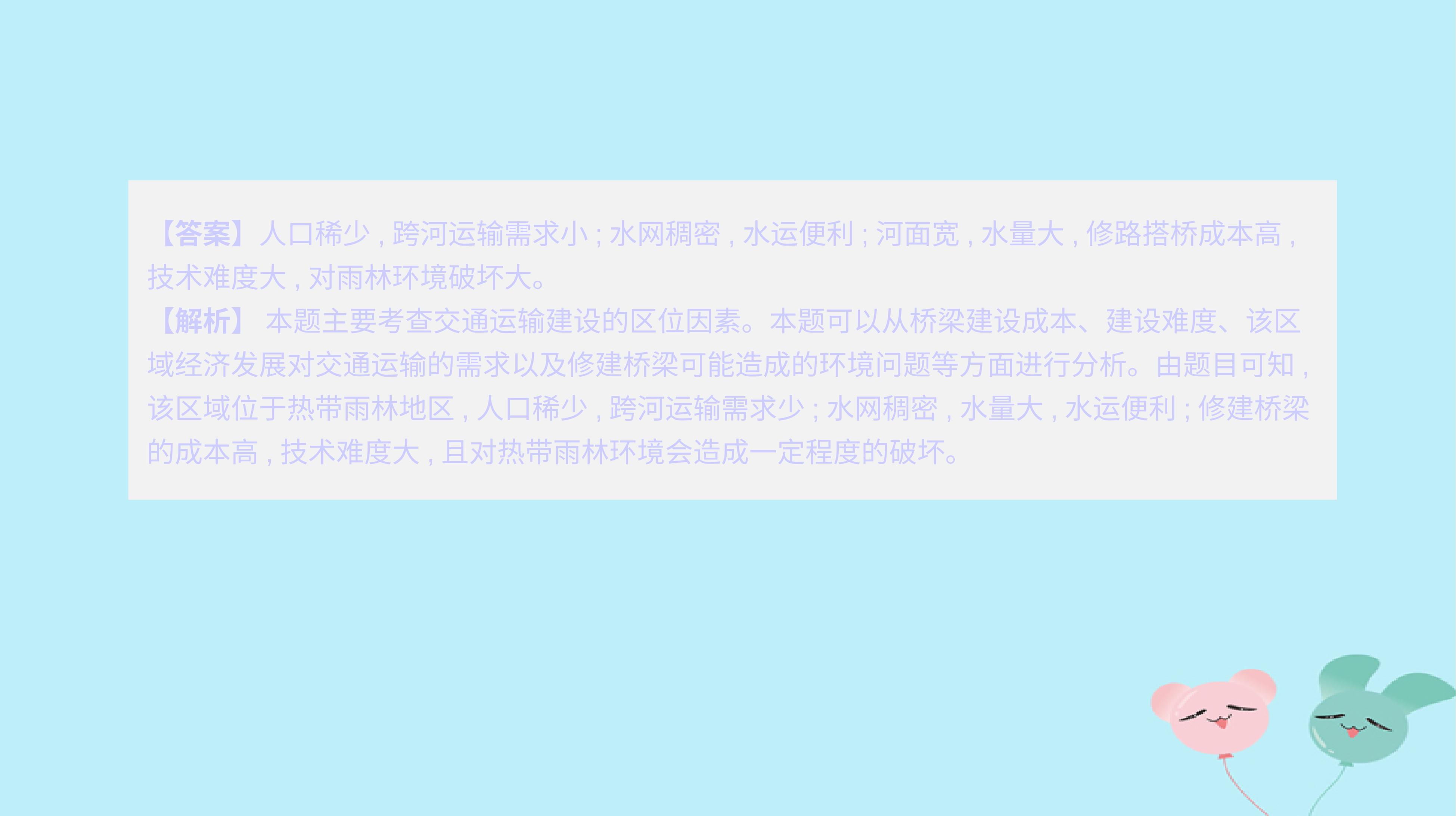

【答案】人口稀少,跨河运输需求小;水网稠密,水运便利;河面宽,水量大,修路搭桥成本高,技术难度大,对雨林环境破坏大。
【解析】 本题主要考查交通运输建设的区位因素。本题可以从桥梁建设成本、建设难度、该区域经济发展对交通运输的需求以及修建桥梁可能造成的环境问题等方面进行分析。由题目可知,该区域位于热带雨林地区,人口稀少,跨河运输需求少;水网稠密,水量大,水运便利;修建桥梁的成本高,技术难度大,且对热带雨林环境会造成一定程度的破坏。